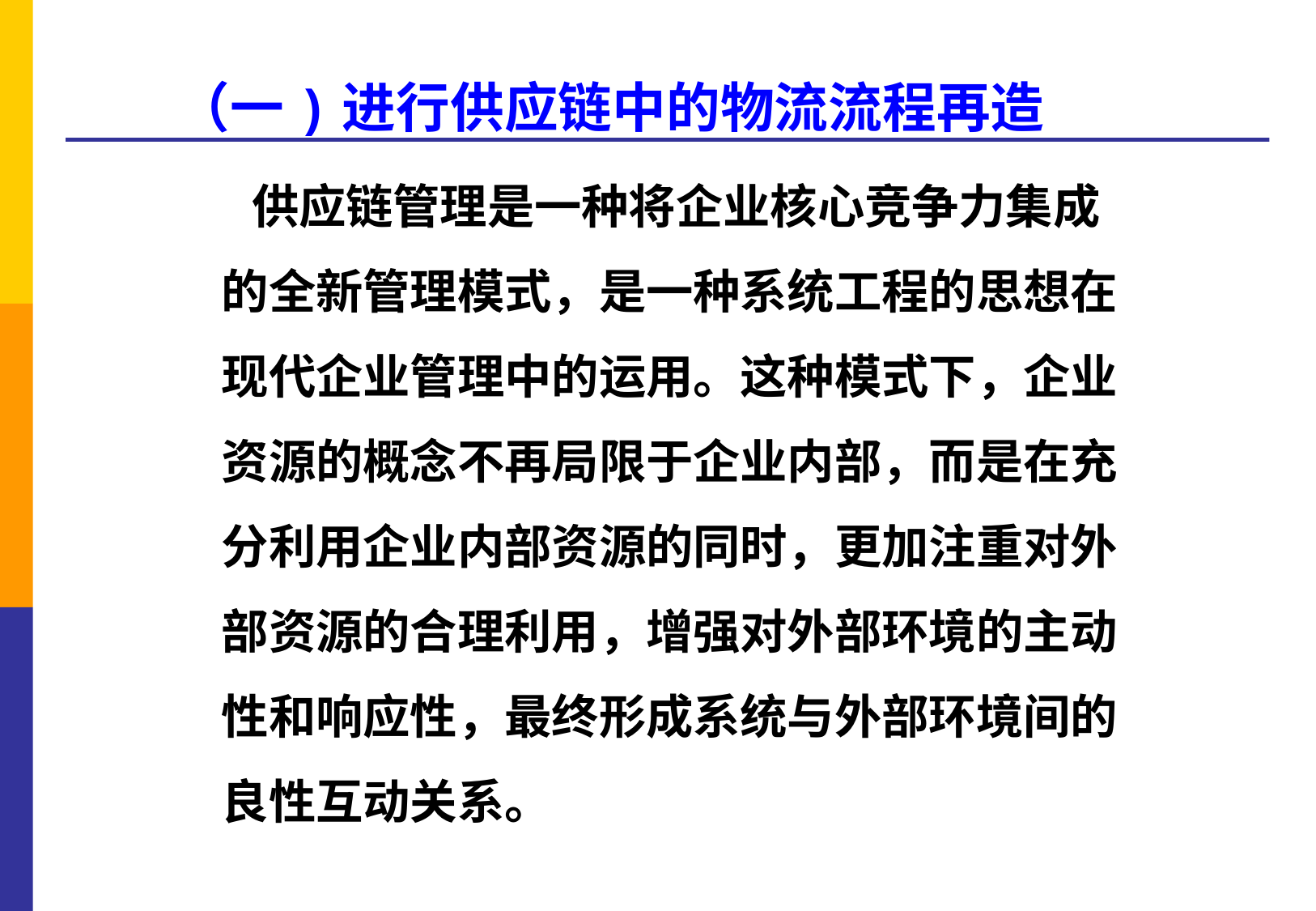

（一)进行供应链中的物流流程再造
      供应链管理是一种将企业核心竞争力集成的全新管理模式，是一种系统工程的思想在现代企业管理中的运用。这种模式下，企业资源的概念不再局限于企业内部，而是在充分利用企业内部资源的同时，更加注重对外部资源的合理利用，增强对外部环境的主动性和响应性，最终形成系统与外部环境间的良性互动关系。